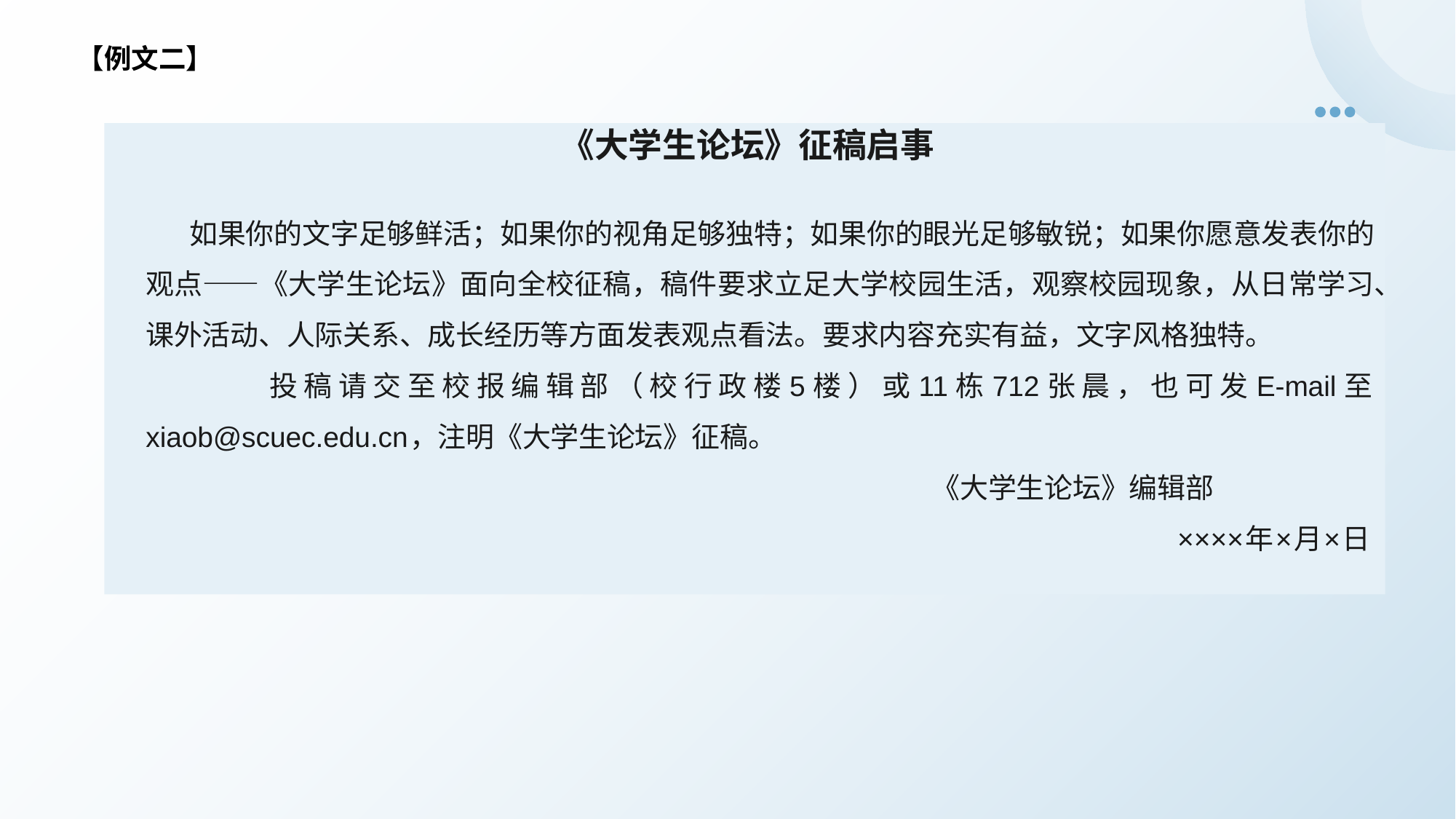

【例文二】
《大学生论坛》征稿启事

                          如果你的文字足够鲜活；如果你的视角足够独特；如果你的眼光足够敏锐；如果你愿意发表你的观点——《大学生论坛》面向全校征稿，稿件要求立足大学校园生活，观察校园现象，从日常学习、课外活动、人际关系、成长经历等方面发表观点看法。要求内容充实有益，文字风格独特。
           投稿请交至校报编辑部（校行政楼5楼）或11栋712张晨，也可发E-mail至xiaob@scuec.edu.cn，注明《大学生论坛》征稿。
                                                                                                                               《大学生论坛》编辑部
                                                                                                                                       ××××年×月×日